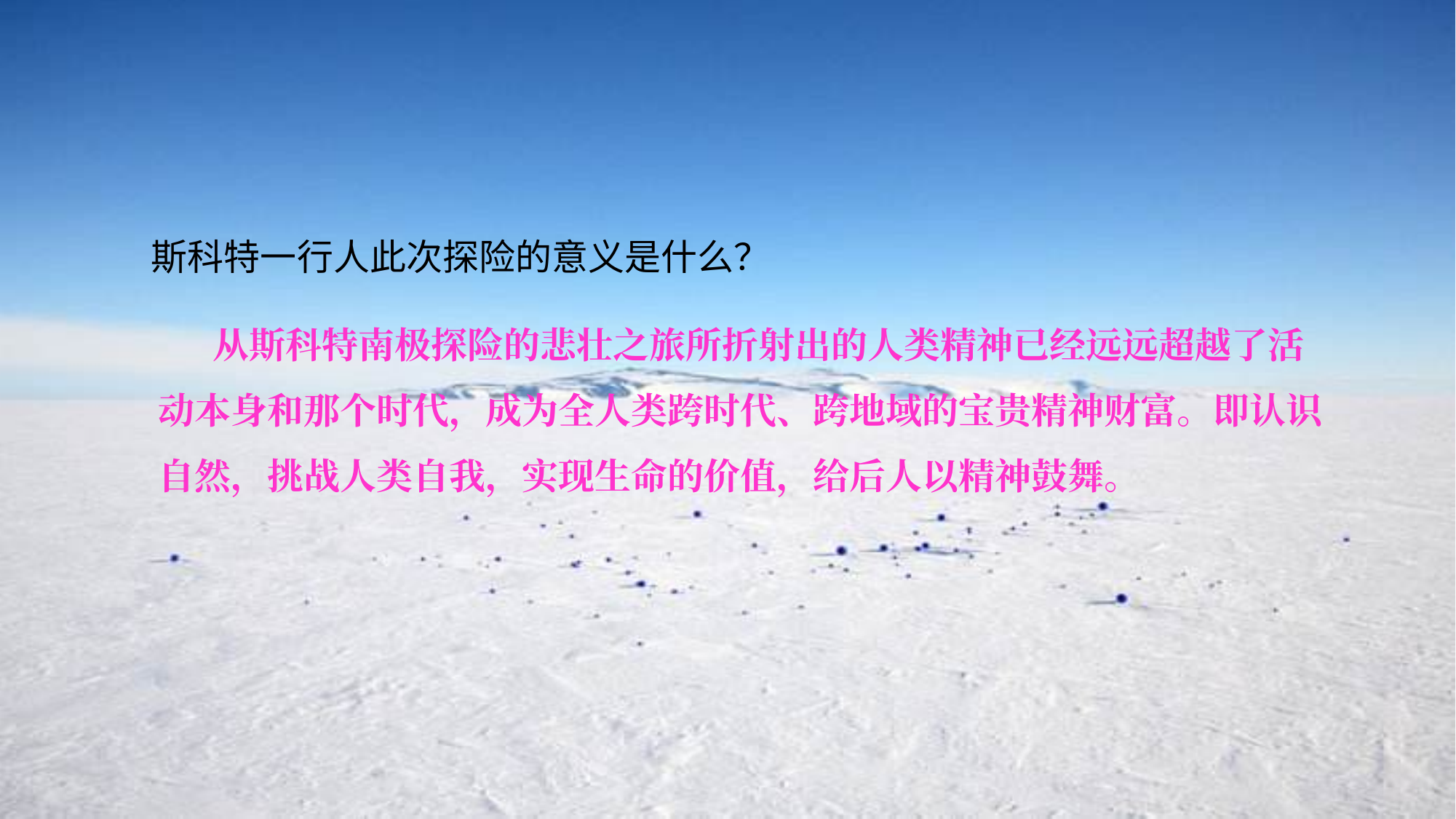

#

斯科特一行人此次探险的意义是什么？
从斯科特南极探险的悲壮之旅所折射出的人类精神已经远远超越了活动本身和那个时代，成为全人类跨时代、跨地域的宝贵精神财富。即认识自然，挑战人类自我，实现生命的价值，给后人以精神鼓舞。